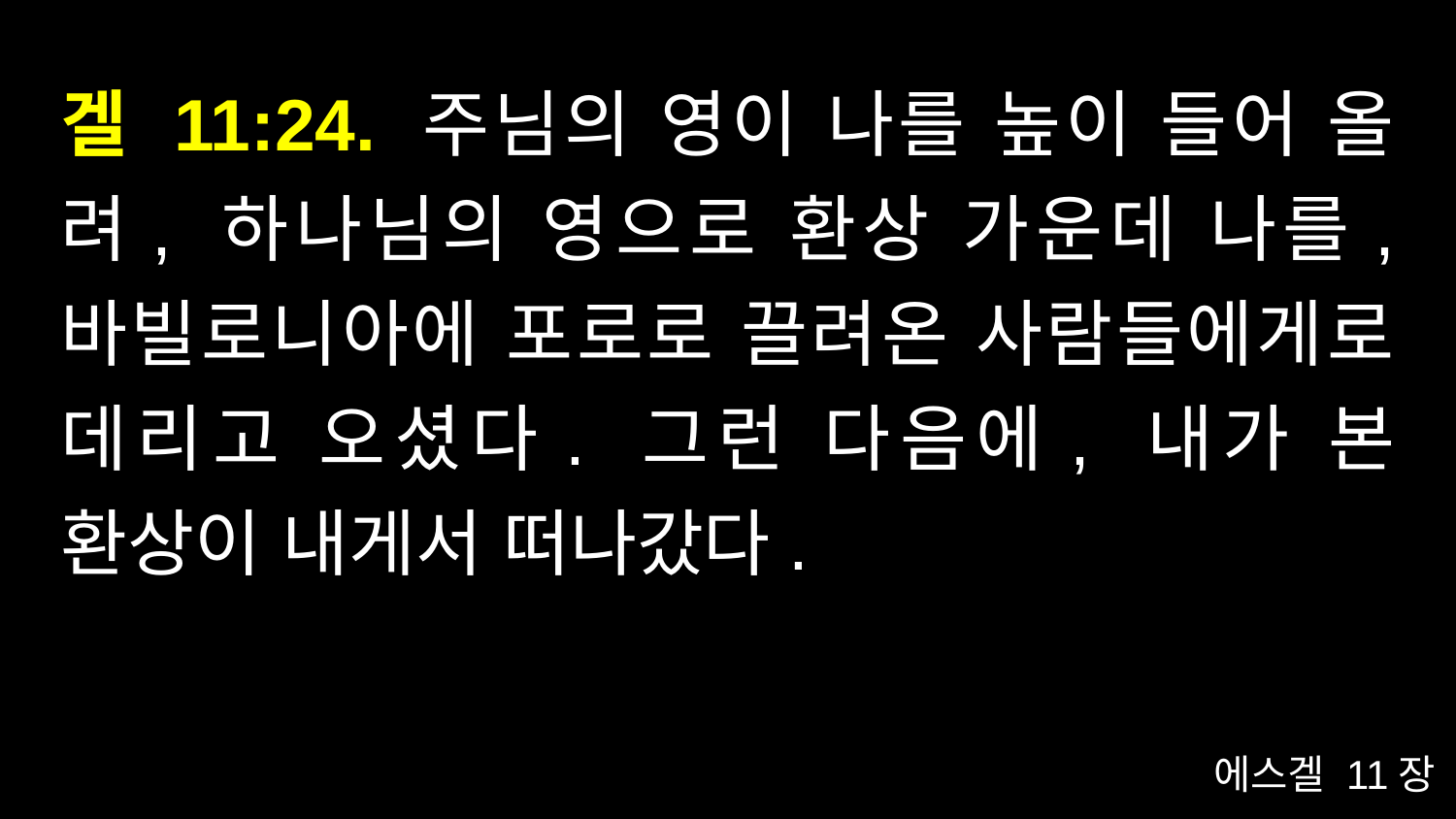

# 겔 11:24. 주님의 영이 나를 높이 들어 올려, 하나님의 영으로 환상 가운데 나를, 바빌로니아에 포로로 끌려온 사람들에게로 데리고 오셨다. 그런 다음에, 내가 본 환상이 내게서 떠나갔다.
에스겔 11장